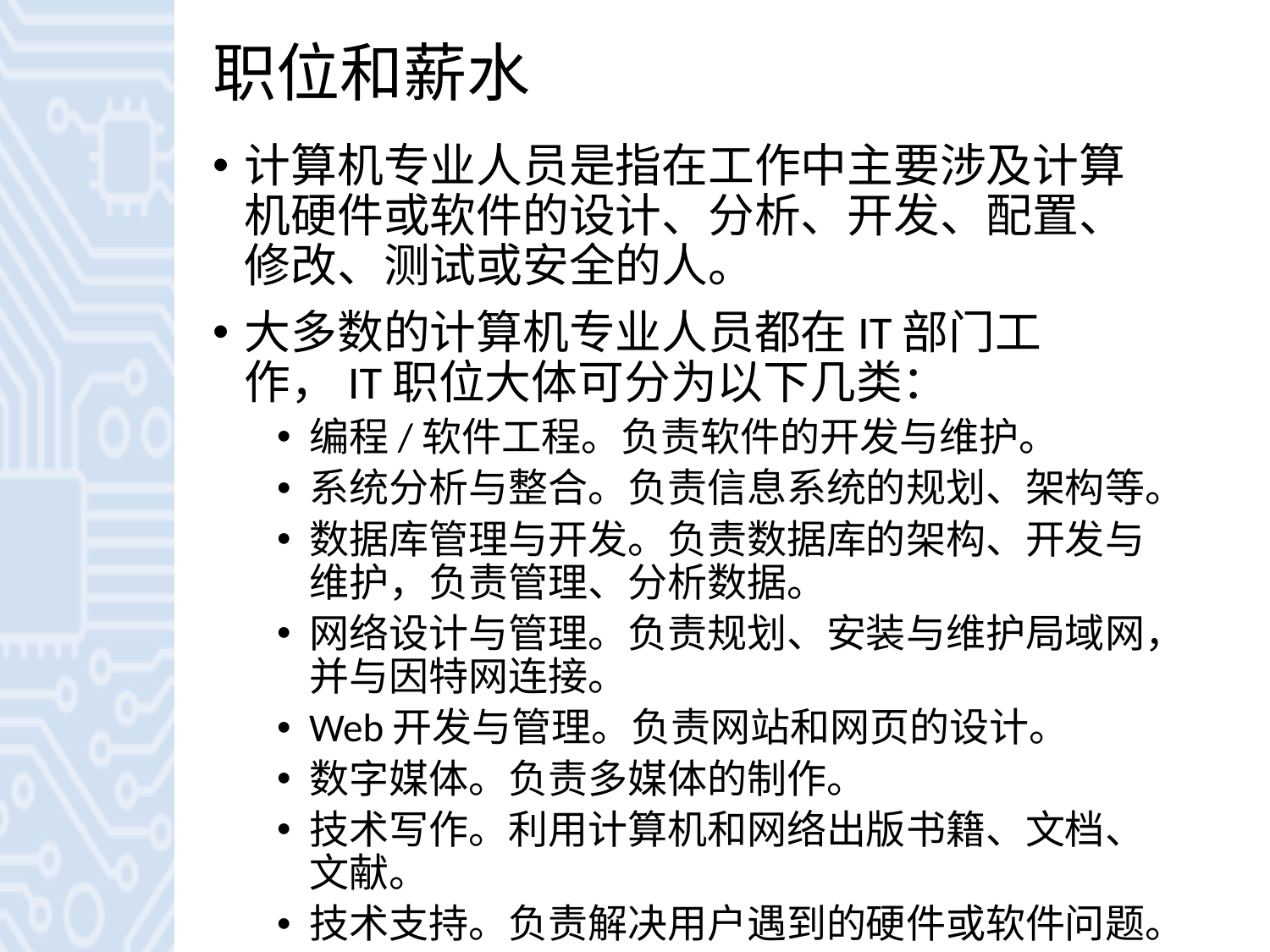

# 职位和薪水
计算机专业人员是指在工作中主要涉及计算机硬件或软件的设计、分析、开发、配置、修改、测试或安全的人。
大多数的计算机专业人员都在IT部门工作，IT职位大体可分为以下几类：
编程/软件工程。负责软件的开发与维护。
系统分析与整合。负责信息系统的规划、架构等。
数据库管理与开发。负责数据库的架构、开发与维护，负责管理、分析数据。
网络设计与管理。负责规划、安装与维护局域网，并与因特网连接。
Web开发与管理。负责网站和网页的设计。
数字媒体。负责多媒体的制作。
技术写作。利用计算机和网络出版书籍、文档、文献。
技术支持。负责解决用户遇到的硬件或软件问题。